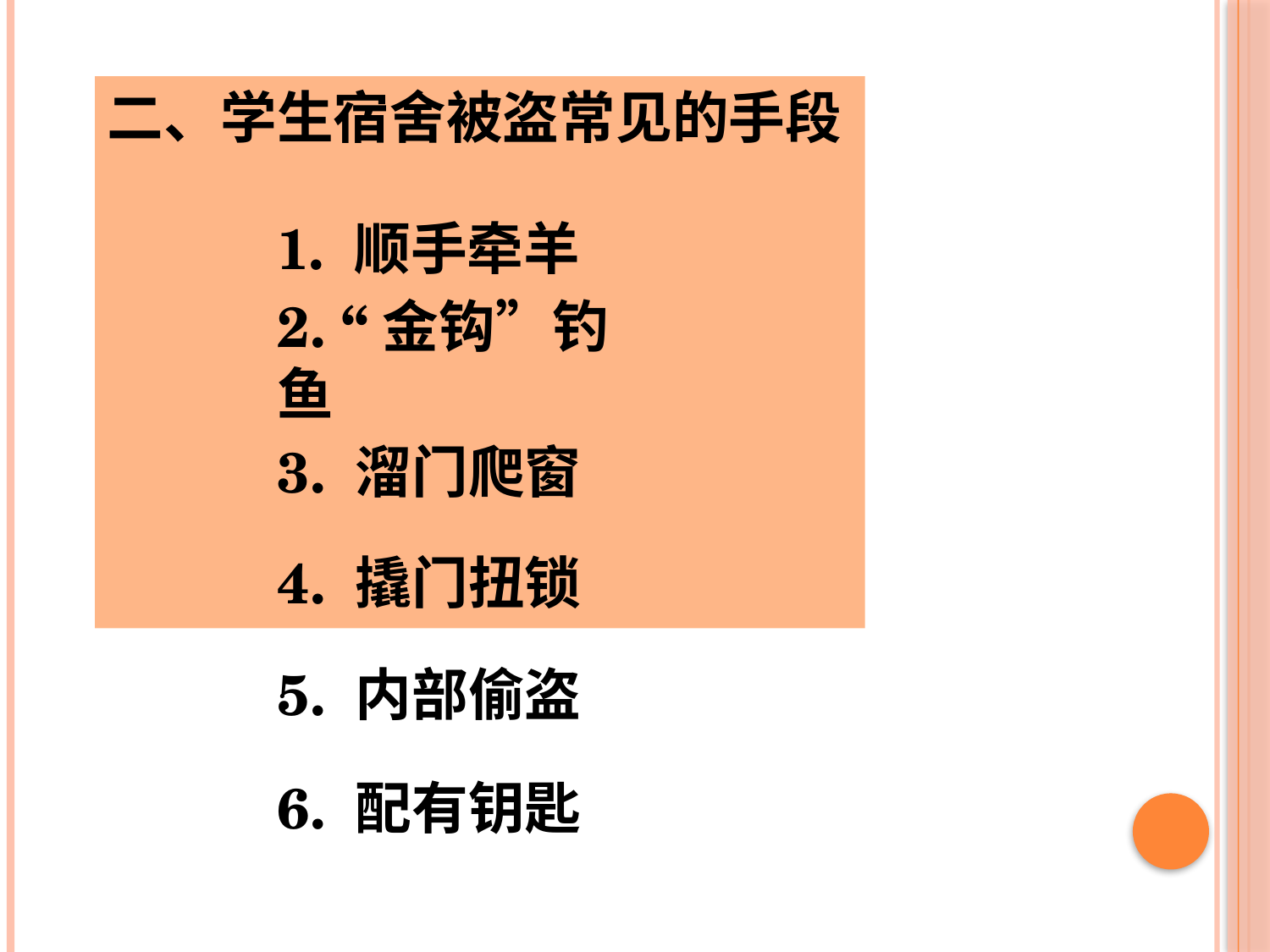

二、学生宿舍被盗常见的手段
1. 顺手牵羊
2. “金钩”钓鱼
3. 溜门爬窗
4. 撬门扭锁
5. 内部偷盗
6. 配有钥匙